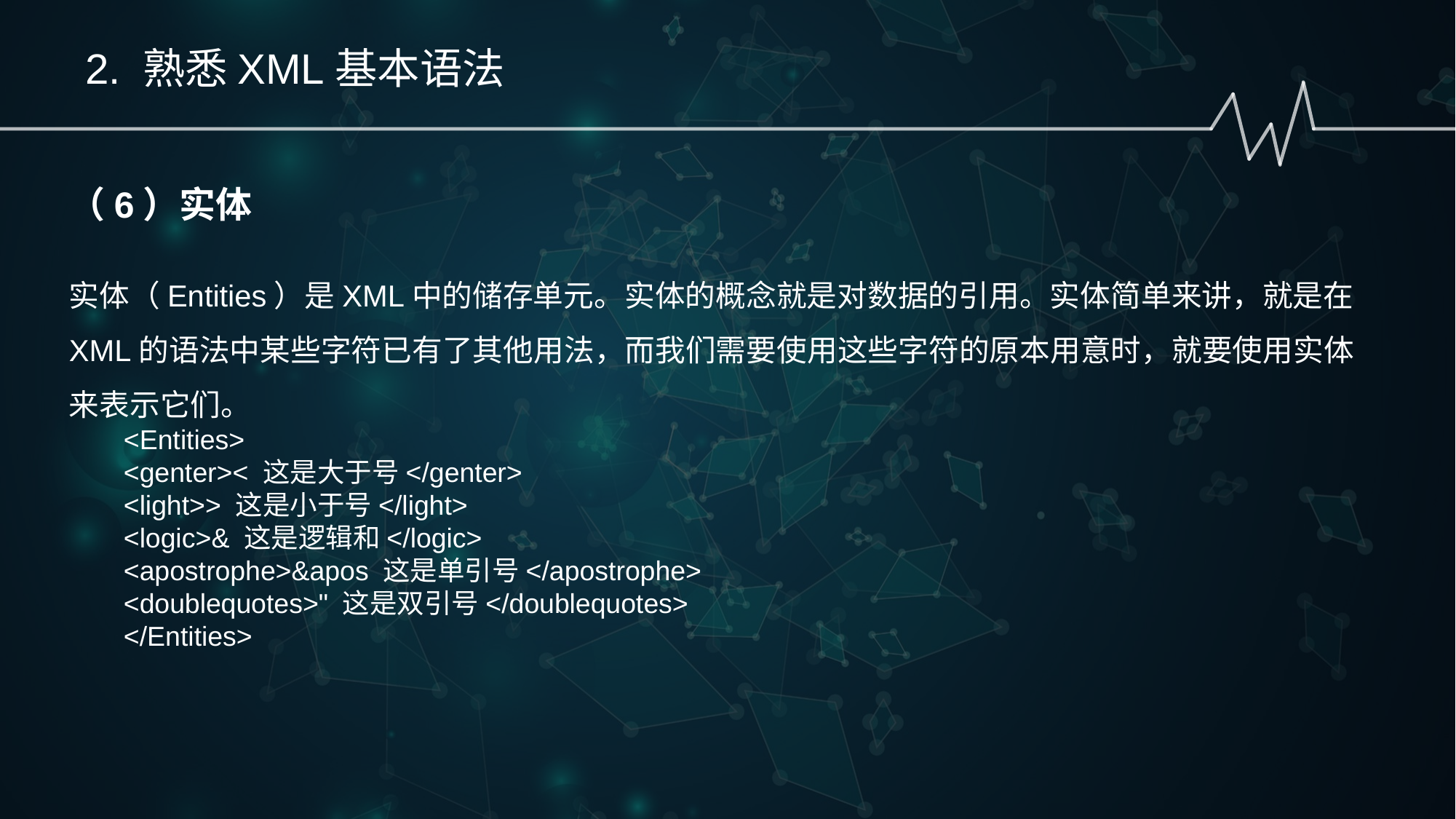

2. 熟悉XML基本语法
（6）实体

实体（Entities）是XML中的储存单元。实体的概念就是对数据的引用。实体简单来讲，就是在XML的语法中某些字符已有了其他用法，而我们需要使用这些字符的原本用意时，就要使用实体来表示它们。
<Entities>
<genter>< 这是大于号</genter>
<light>> 这是小于号</light>
<logic>& 这是逻辑和</logic>
<apostrophe>&apos 这是单引号</apostrophe>
<doublequotes>" 这是双引号</doublequotes>
</Entities>